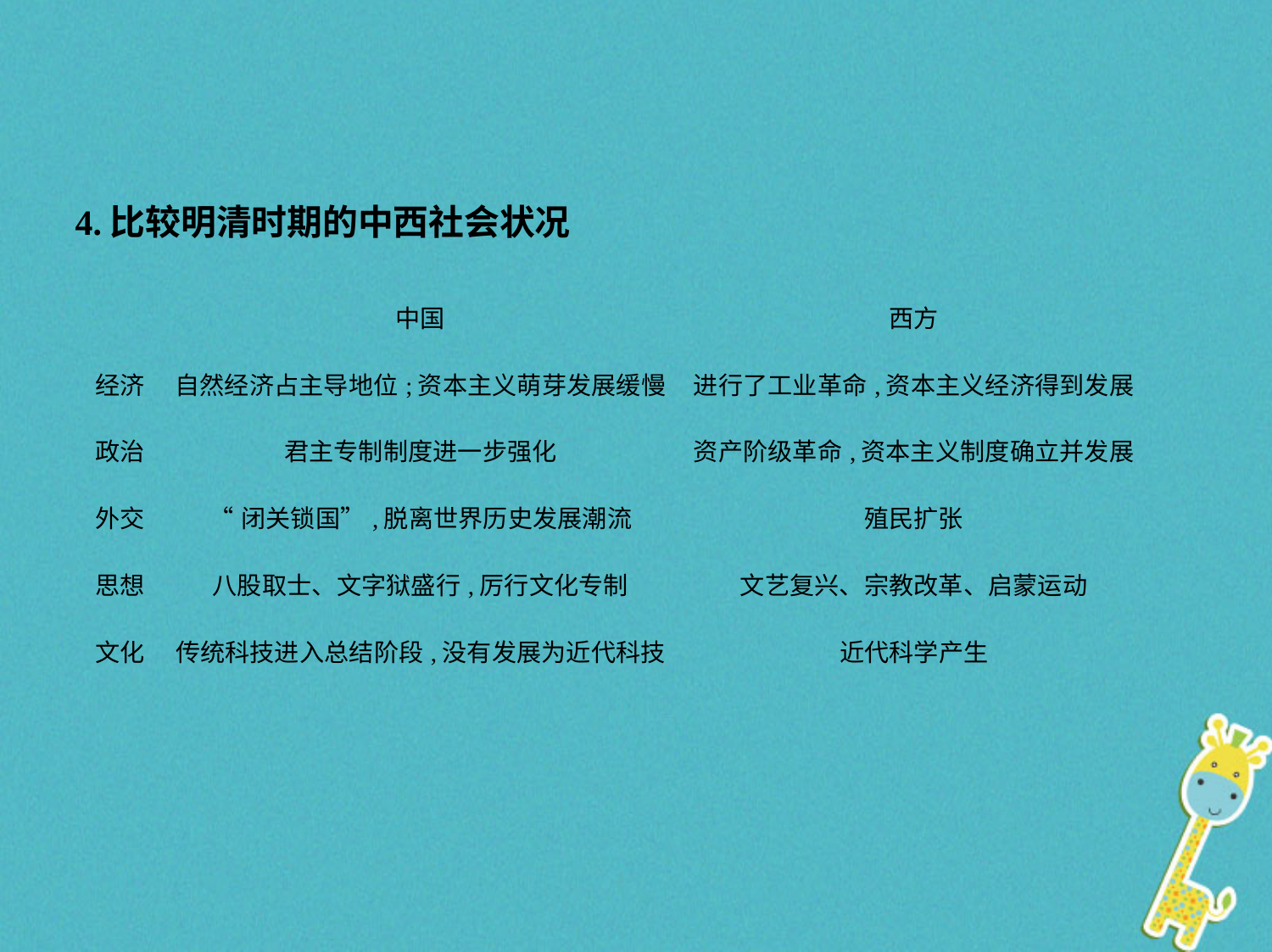

4.比较明清时期的中西社会状况
|  | 中国 | 西方 |
| --- | --- | --- |
| 经济 | 自然经济占主导地位;资本主义萌芽发展缓慢 | 进行了工业革命,资本主义经济得到发展 |
| 政治 | 君主专制制度进一步强化 | 资产阶级革命,资本主义制度确立并发展 |
| 外交 | “闭关锁国”,脱离世界历史发展潮流 | 殖民扩张 |
| 思想 | 八股取士、文字狱盛行,厉行文化专制 | 文艺复兴、宗教改革、启蒙运动 |
| 文化 | 传统科技进入总结阶段,没有发展为近代科技 | 近代科学产生 |